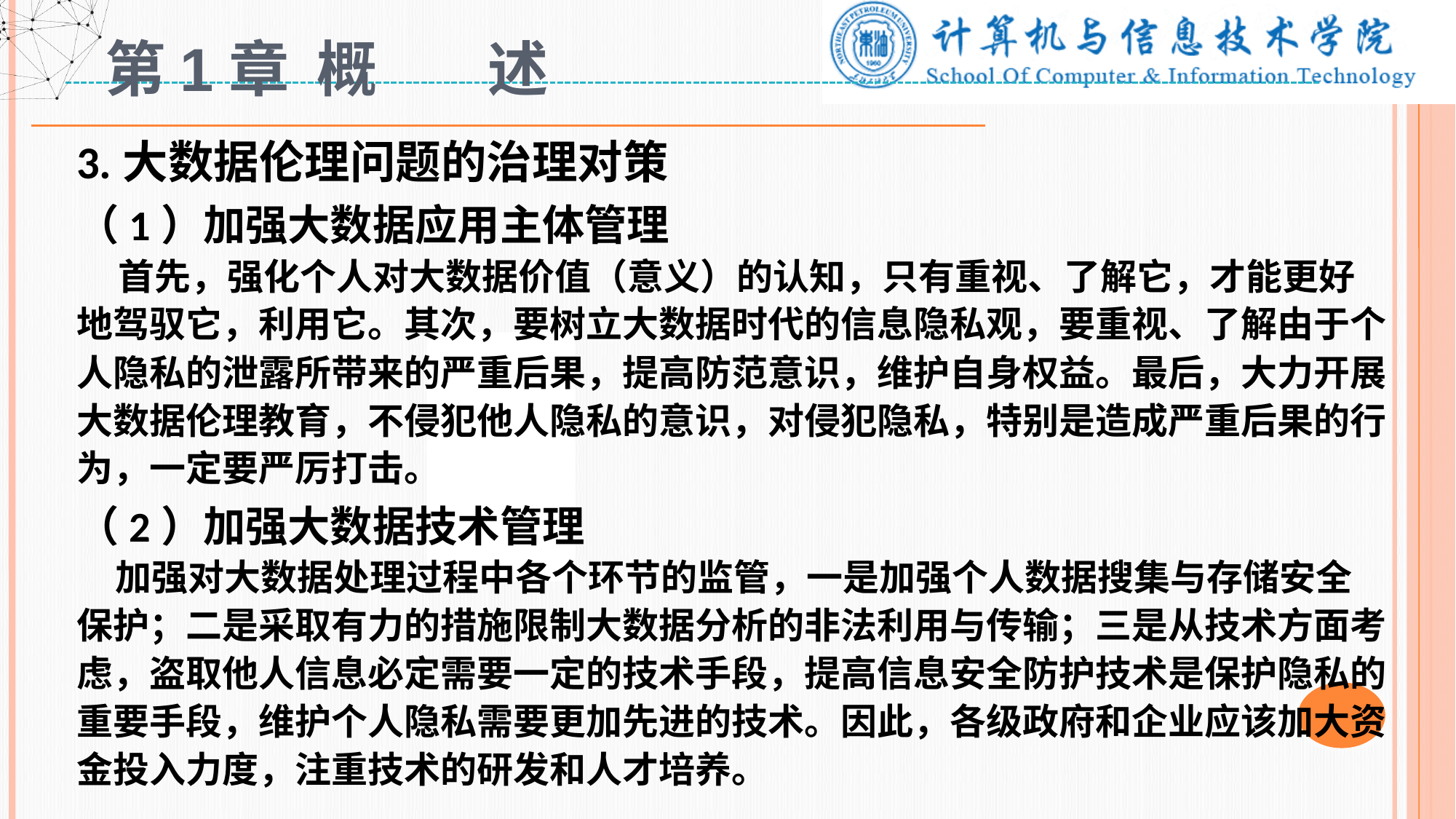

# 第1章  概        述
3.大数据伦理问题的治理对策
（1）加强大数据应用主体管理
    首先，强化个人对大数据价值（意义）的认知，只有重视、了解它，才能更好地驾驭它，利用它。其次，要树立大数据时代的信息隐私观，要重视、了解由于个人隐私的泄露所带来的严重后果，提高防范意识，维护自身权益。最后，大力开展大数据伦理教育，不侵犯他人隐私的意识，对侵犯隐私，特别是造成严重后果的行为，一定要严厉打击。
（2）加强大数据技术管理
    加强对大数据处理过程中各个环节的监管，一是加强个人数据搜集与存储安全保护；二是采取有力的措施限制大数据分析的非法利用与传输；三是从技术方面考虑，盗取他人信息必定需要一定的技术手段，提高信息安全防护技术是保护隐私的重要手段，维护个人隐私需要更加先进的技术。因此，各级政府和企业应该加大资金投入力度，注重技术的研发和人才培养。